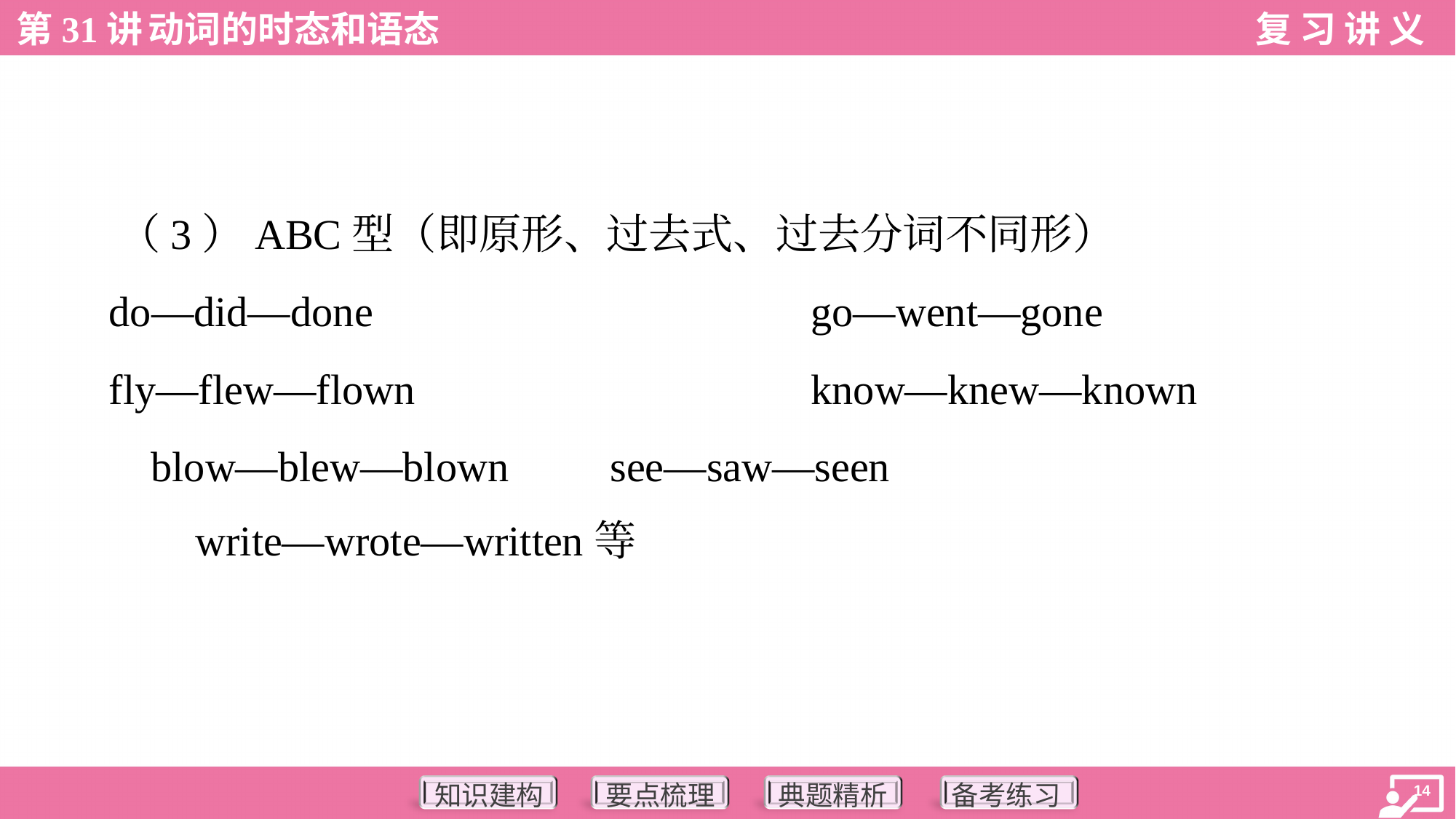

（3）ABC型（即原形、过去式、过去分词不同形）
    do—did—done	go—went—gone
    fly—flew—flown 	know—knew—known
blow—blew—blown	see—saw—seen
    write—wrote—written等